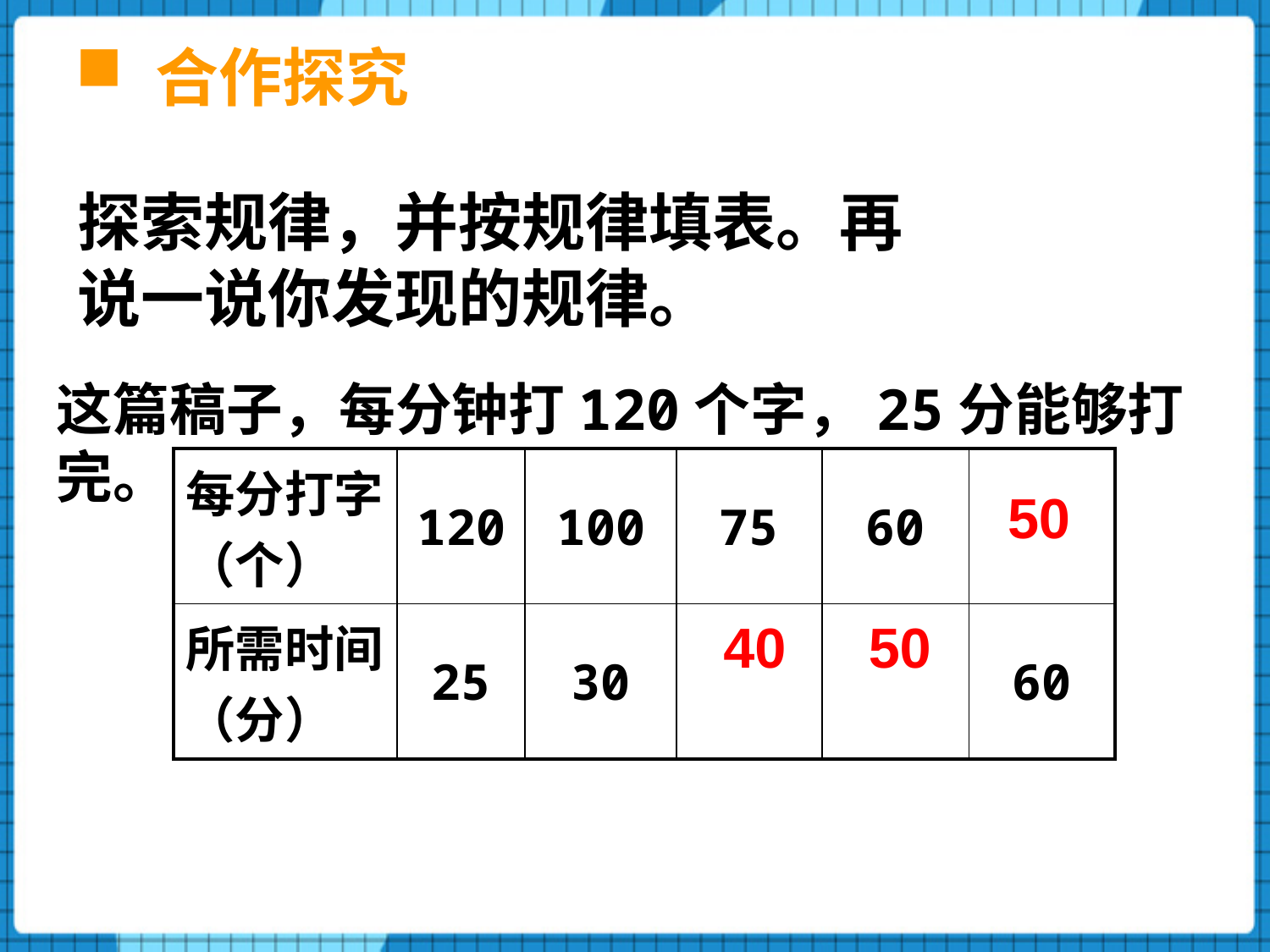

合作探究
探索规律，并按规律填表。再说一说你发现的规律。
这篇稿子，每分钟打120个字，25分能够打完。
| 每分打字（个） | 120 | 100 | 75 | 60 |  |
| --- | --- | --- | --- | --- | --- |
| 所需时间（分） | 25 | 30 |  |  | 60 |
50
40
50